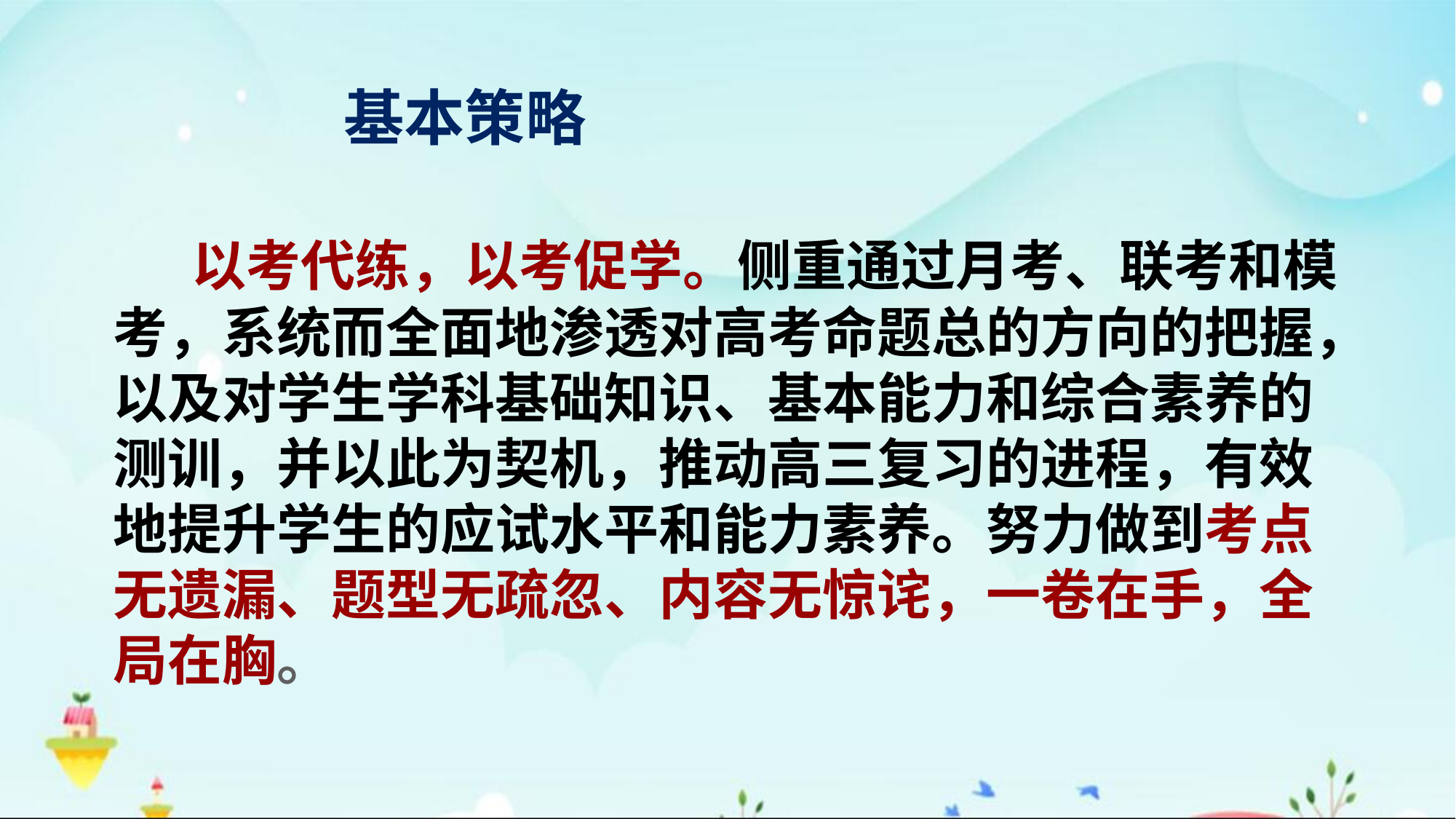

基本策略

  以考代练，以考促学。侧重通过月考、联考和模考，系统而全面地渗透对高考命题总的方向的把握，以及对学生学科基础知识、基本能力和综合素养的测训，并以此为契机，推动高三复习的进程，有效地提升学生的应试水平和能力素养。努力做到考点无遗漏、题型无疏忽、内容无惊诧，一卷在手，全局在胸。